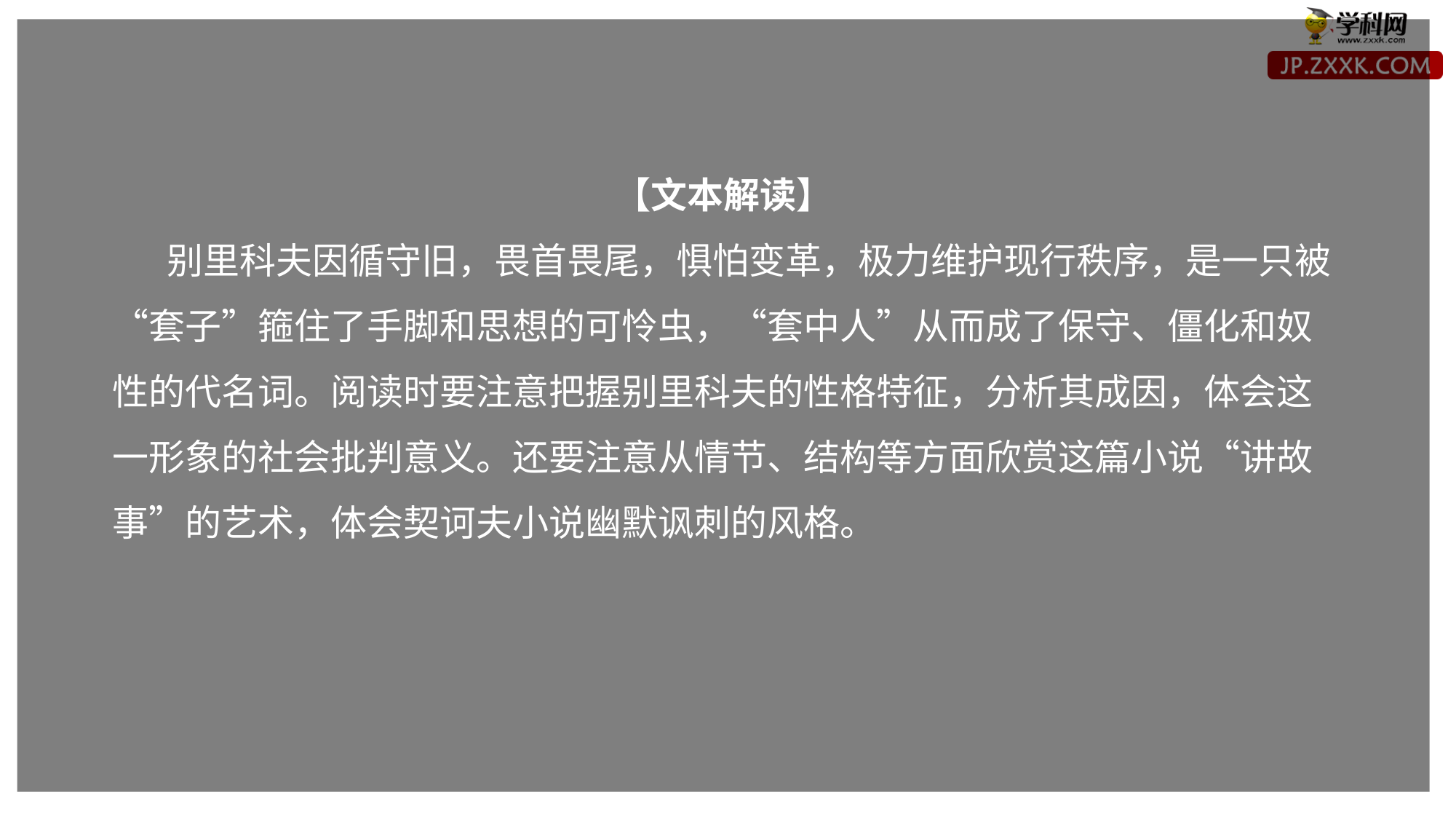

【文本解读】
别里科夫因循守旧，畏首畏尾，惧怕变革，极力维护现行秩序，是一只被“套子”箍住了手脚和思想的可怜虫，“套中人”从而成了保守、僵化和奴性的代名词。阅读时要注意把握别里科夫的性格特征，分析其成因，体会这一形象的社会批判意义。还要注意从情节、结构等方面欣赏这篇小说“讲故事”的艺术，体会契诃夫小说幽默讽刺的风格。